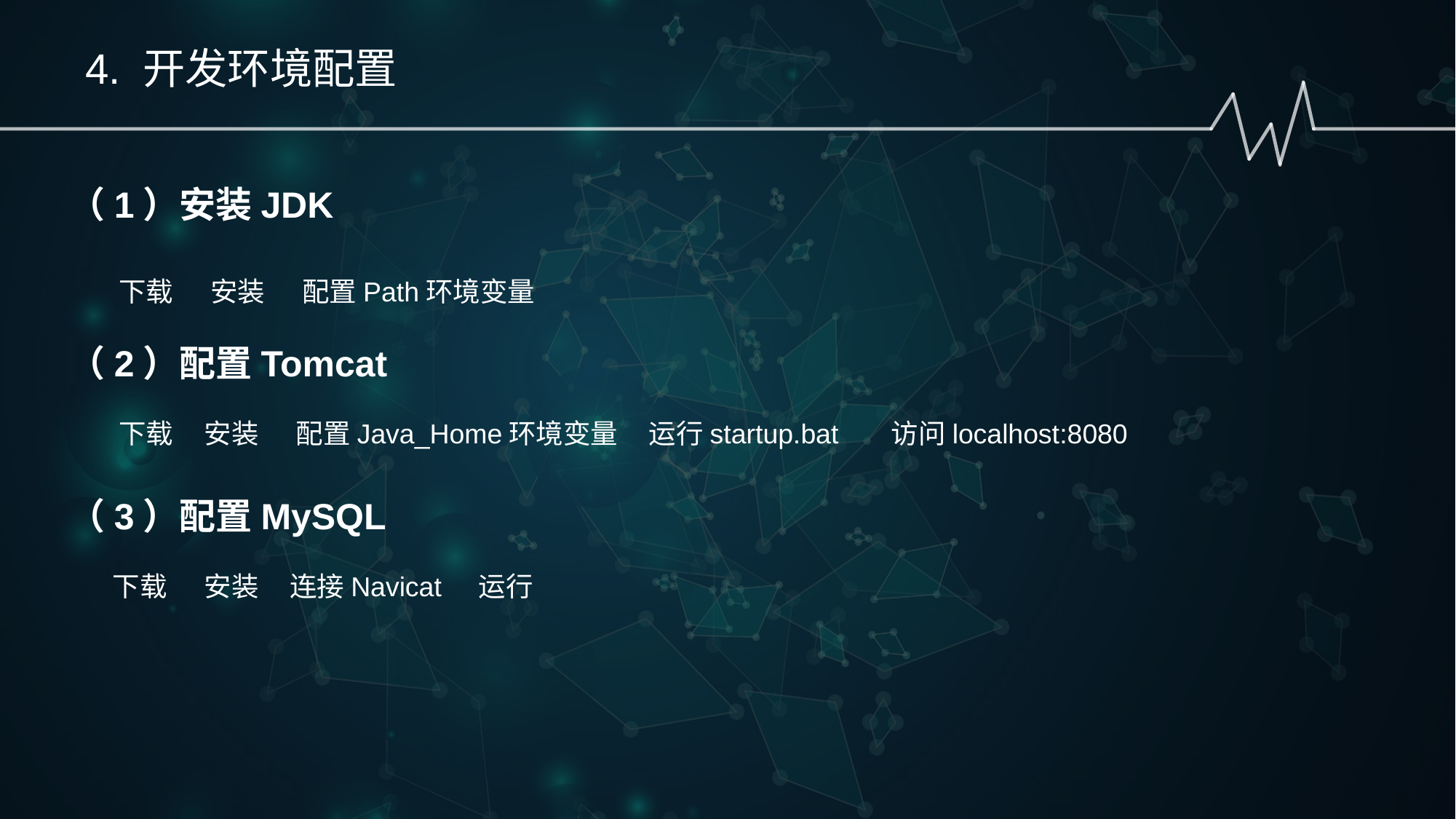

4. 开发环境配置
（1）安装JDK

       下载      安装      配置Path环境变量

（2）配置Tomcat

       下载     安装      配置Java_Home环境变量     运行startup.bat      访问localhost:8080

（3）配置MySQL

      下载      安装     连接Navicat    运行